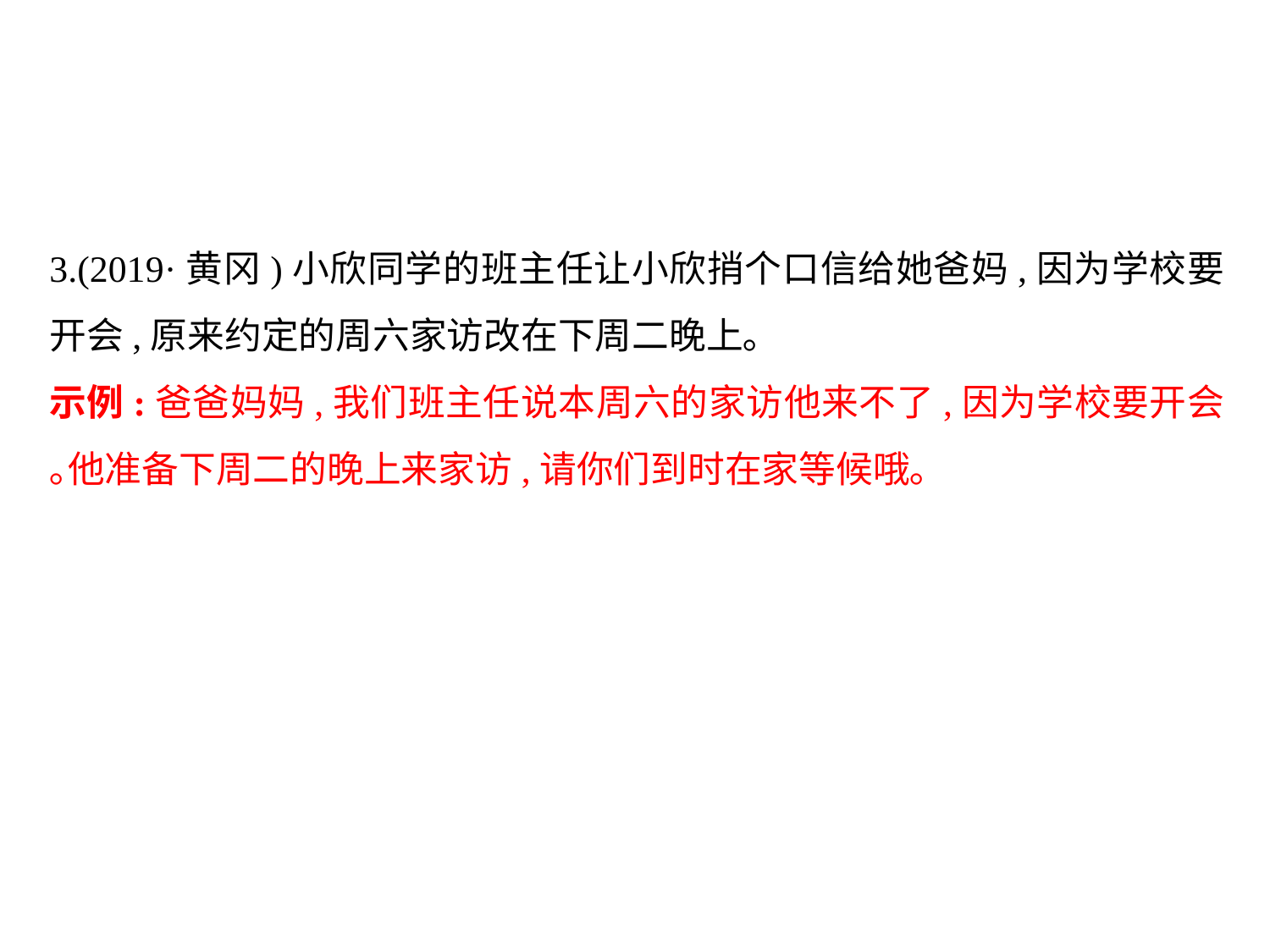

3.(2019·黄冈)小欣同学的班主任让小欣捎个口信给她爸妈,因为学校要开会,原来约定的周六家访改在下周二晚上｡
示例:爸爸妈妈,我们班主任说本周六的家访他来不了,因为学校要开会｡他准备下周二的晚上来家访,请你们到时在家等候哦｡